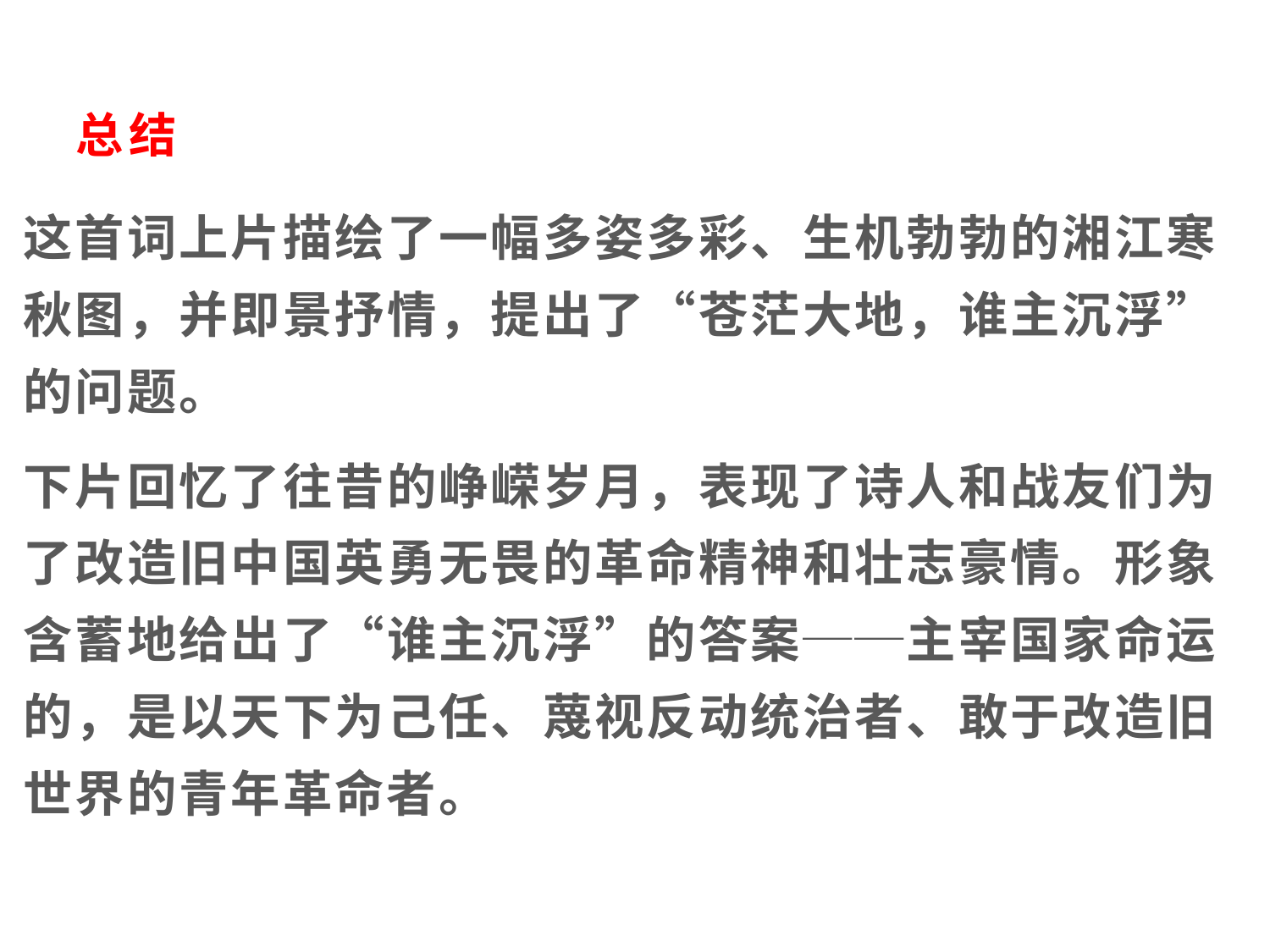

# 总结
这首词上片描绘了一幅多姿多彩、生机勃勃的湘江寒秋图，并即景抒情，提出了“苍茫大地，谁主沉浮”的问题。
下片回忆了往昔的峥嵘岁月，表现了诗人和战友们为了改造旧中国英勇无畏的革命精神和壮志豪情。形象含蓄地给出了“谁主沉浮”的答案──主宰国家命运的，是以天下为己任、蔑视反动统治者、敢于改造旧世界的青年革命者。